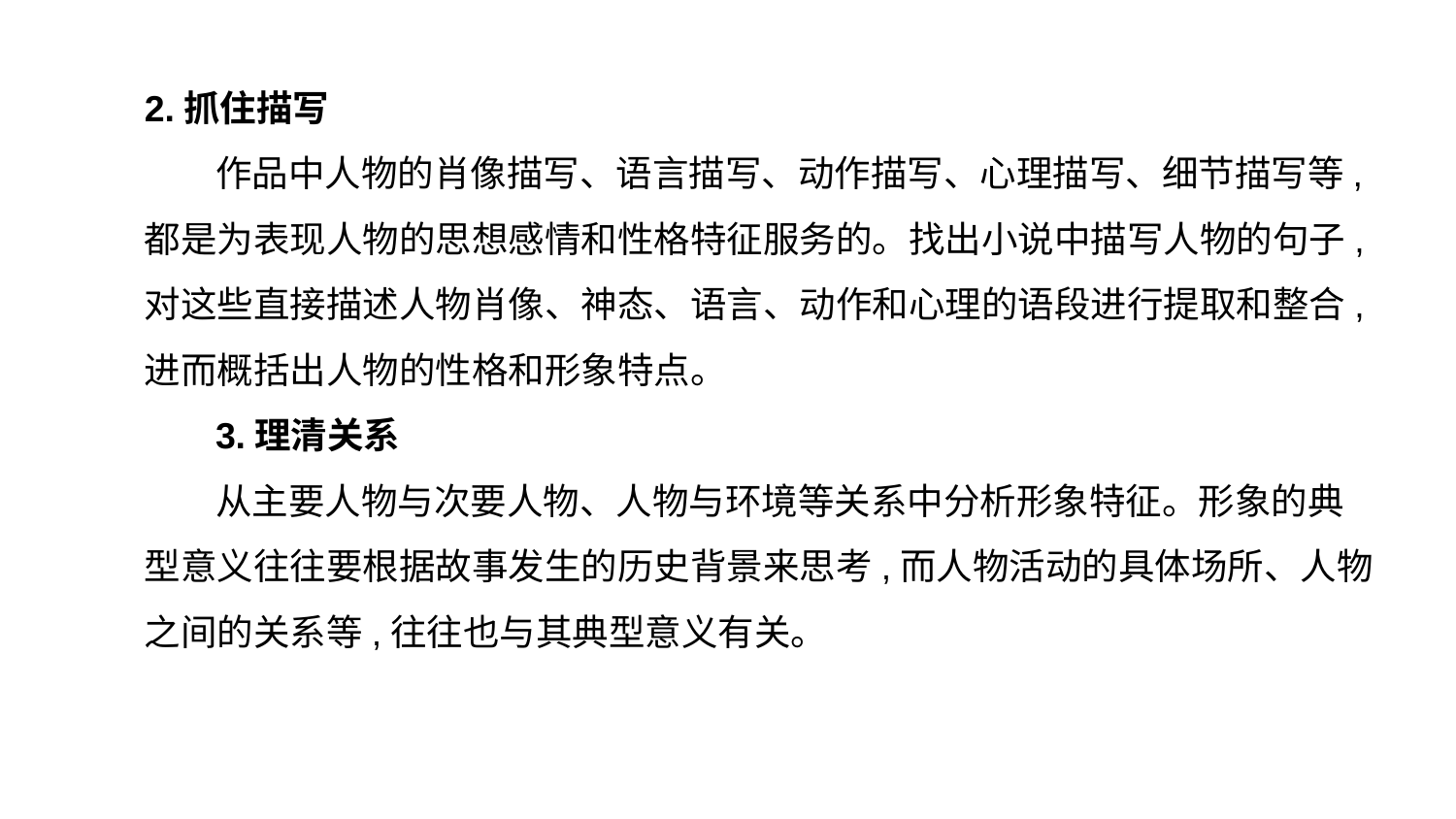

2.抓住描写
作品中人物的肖像描写、语言描写、动作描写、心理描写、细节描写等,都是为表现人物的思想感情和性格特征服务的。找出小说中描写人物的句子,对这些直接描述人物肖像、神态、语言、动作和心理的语段进行提取和整合,进而概括出人物的性格和形象特点。
3.理清关系
从主要人物与次要人物、人物与环境等关系中分析形象特征。形象的典型意义往往要根据故事发生的历史背景来思考,而人物活动的具体场所、人物之间的关系等,往往也与其典型意义有关。